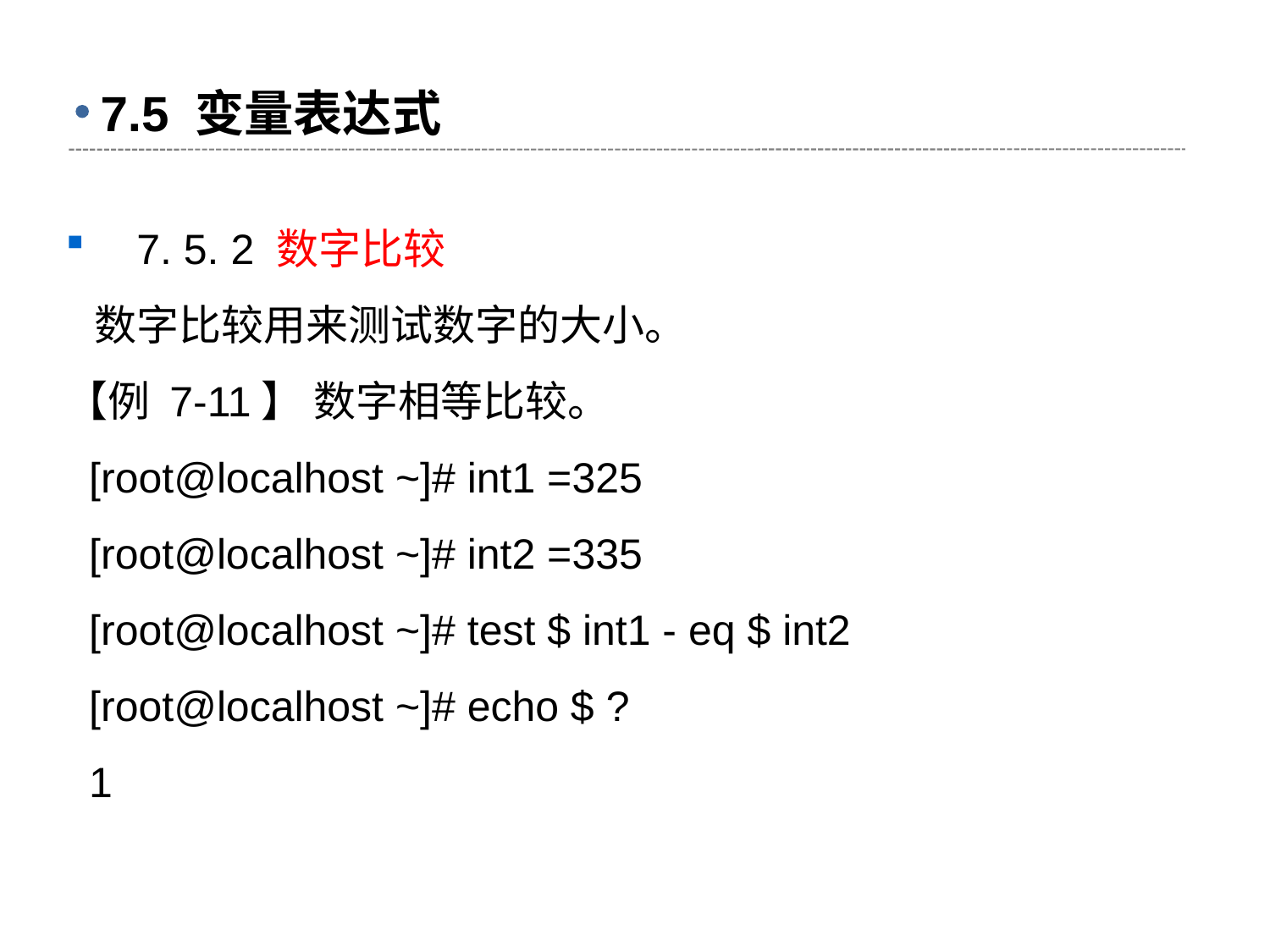

# 7.5 变量表达式
  7. 5. 2 数字比较
  数字比较用来测试数字的大小。
【例 7-11】 数字相等比较。
  [root@localhost ~]# int1 =325
  [root@localhost ~]# int2 =335
  [root@localhost ~]# test $ int1 - eq $ int2
  [root@localhost ~]# echo $ ?
  1